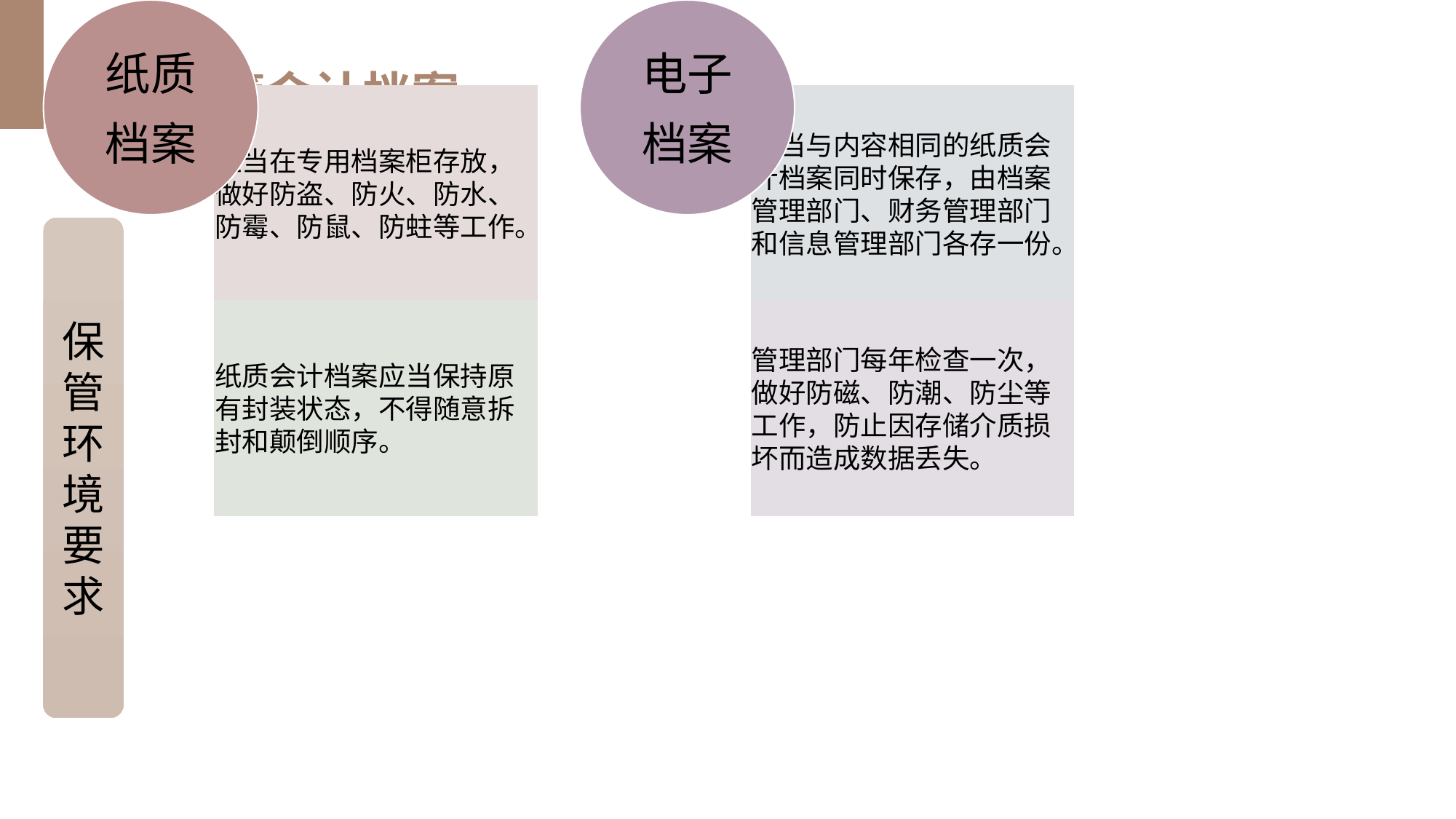

如何保管会计档案
保管环境要求
应当在专用档案柜存放，做好防盗、防火、防水、防霉、防鼠、防蛀等工作。
纸质会计档案应当保持原有封装状态，不得随意拆封和颠倒顺序。
纸质
档案
应当与内容相同的纸质会计档案同时保存，由档案管理部门、财务管理部门和信息管理部门各存一份。
管理部门每年检查一次，做好防磁、防潮、防尘等工作，防止因存储介质损坏而造成数据丢失。
电子
档案